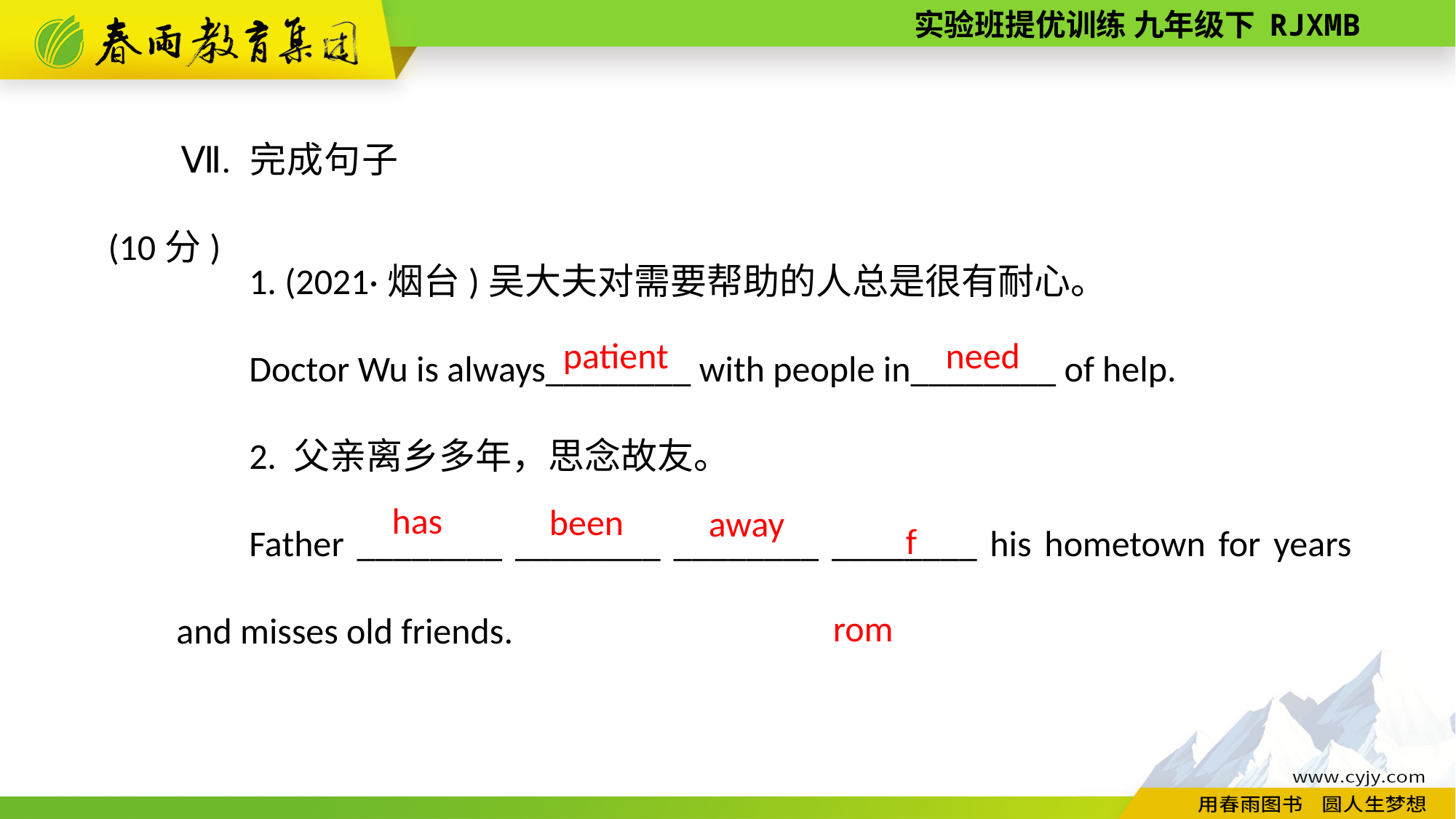

Ⅶ. 完成句子(10分)
1. (2021·烟台)吴大夫对需要帮助的人总是很有耐心。
Doctor Wu is always________ with people in________ of help.
2. 父亲离乡多年，思念故友。
Father ________ ________ ________ ________ his hometown for years and misses old friends.
patient
need
from
has
 been
away